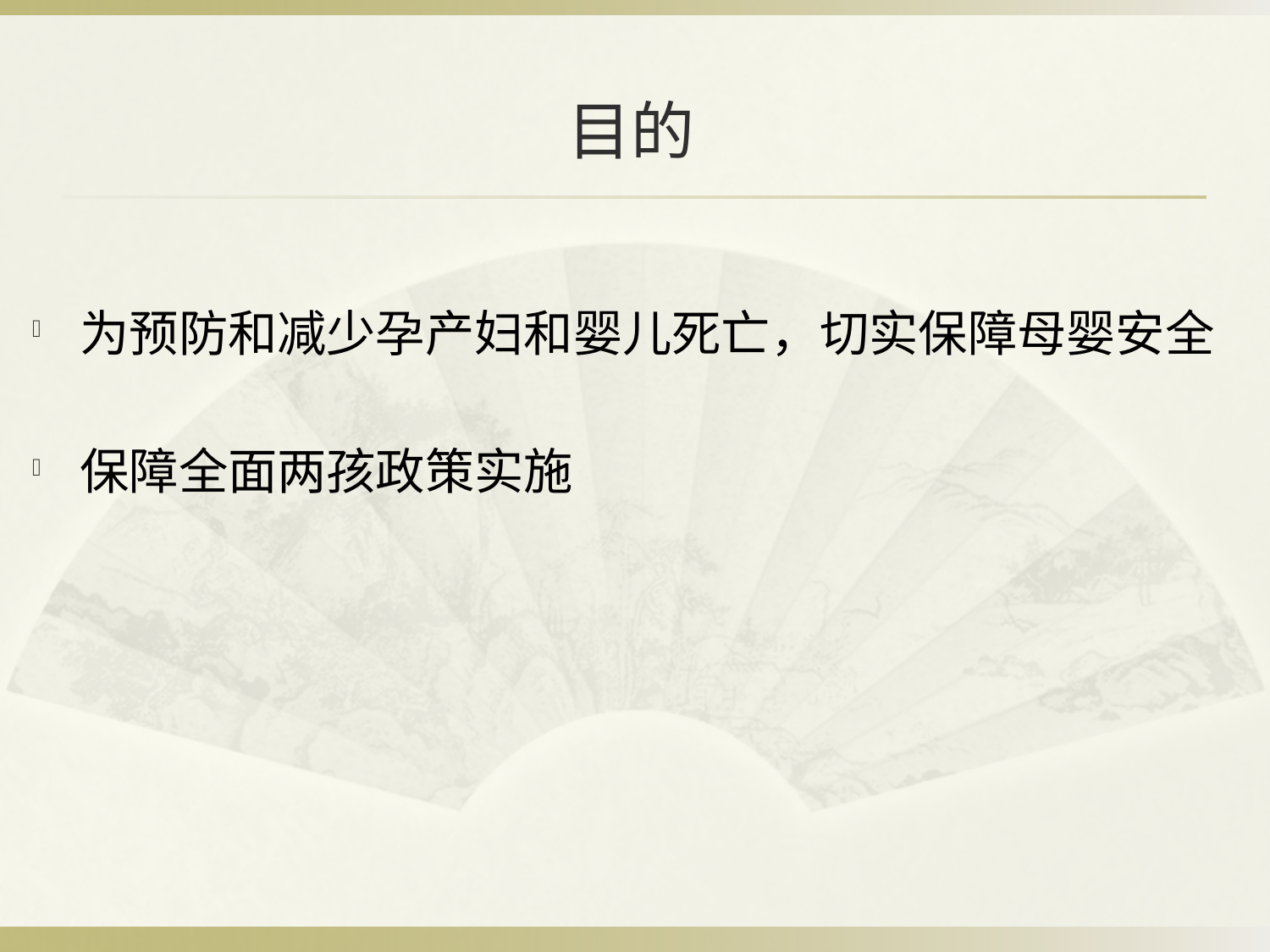

# 目的

为预防和减少孕产妇和婴儿死亡，切实保障母婴安全

保障全面两孩政策实施